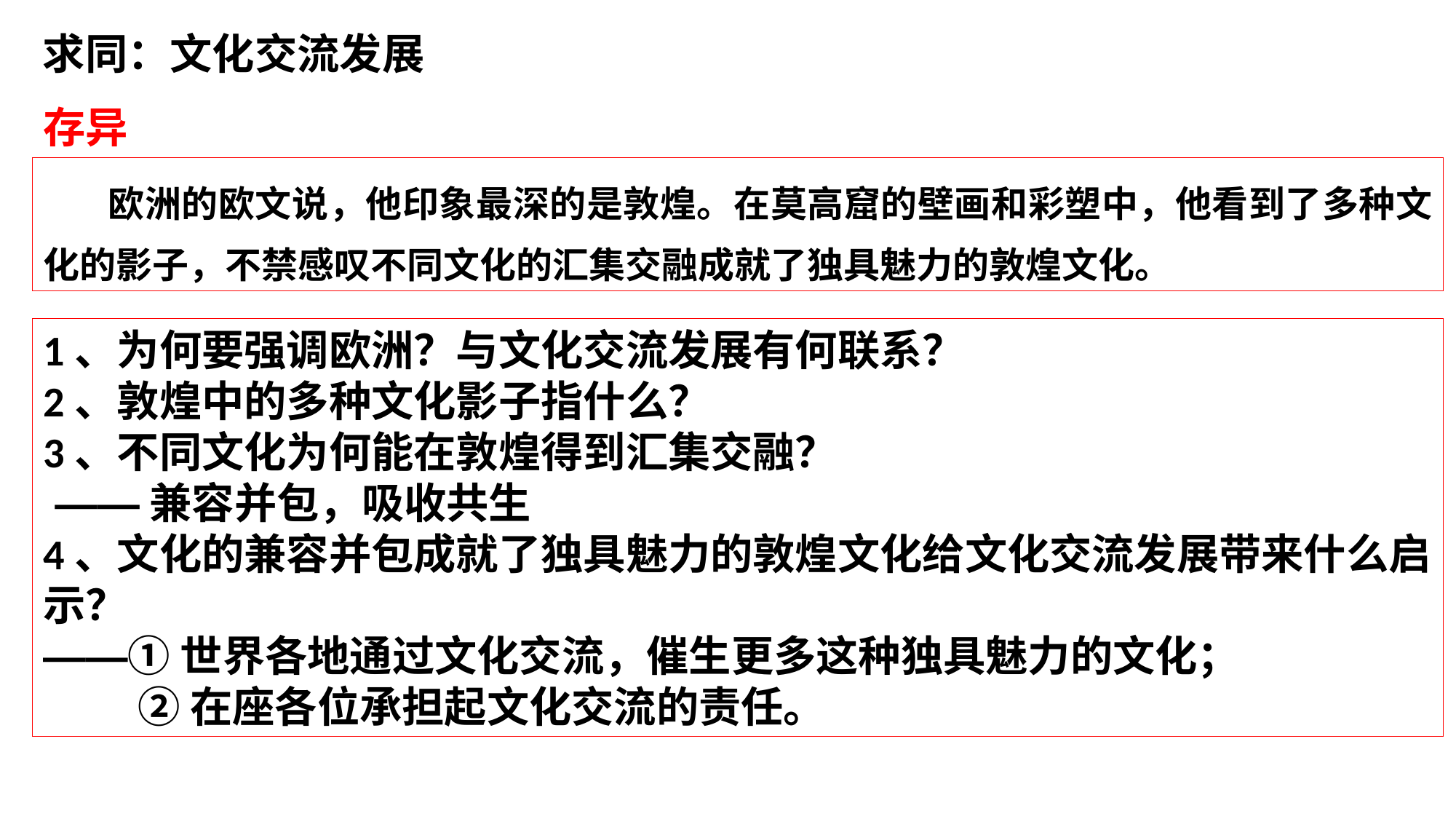

求同：文化交流发展
存异
    欧洲的欧文说，他印象最深的是敦煌。在莫高窟的壁画和彩塑中，他看到了多种文化的影子，不禁感叹不同文化的汇集交融成就了独具魅力的敦煌文化。
1、为何要强调欧洲？与文化交流发展有何联系？
2、敦煌中的多种文化影子指什么？
3、不同文化为何能在敦煌得到汇集交融？
 ——兼容并包，吸收共生
4、文化的兼容并包成就了独具魅力的敦煌文化给文化交流发展带来什么启示？
——①世界各地通过文化交流，催生更多这种独具魅力的文化；
        ②在座各位承担起文化交流的责任。